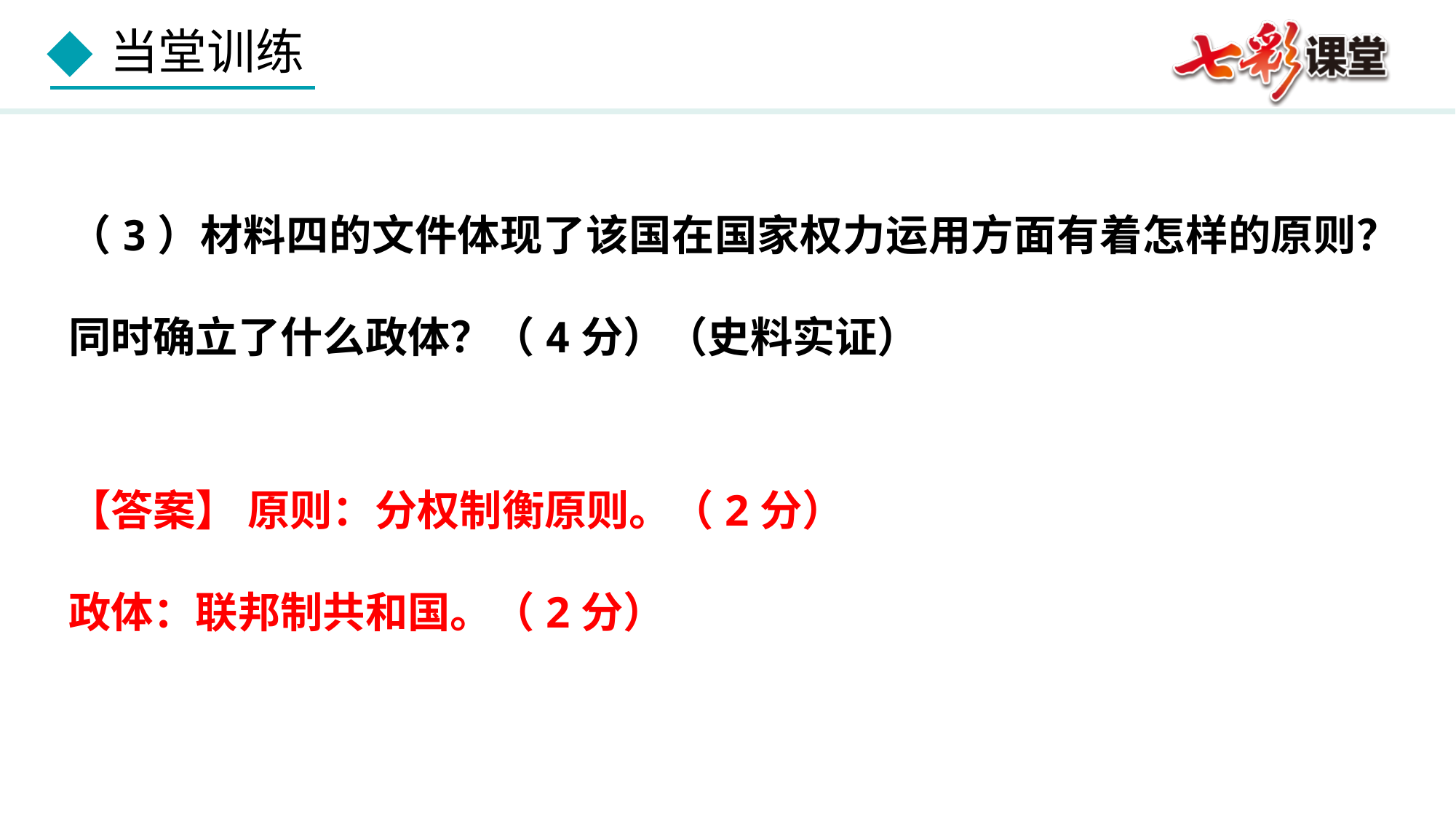

（3）材料四的文件体现了该国在国家权力运用方面有着怎样的原则？同时确立了什么政体？（4分）（史料实证）
【答案】 原则：分权制衡原则。（2分）
政体：联邦制共和国。（2分）